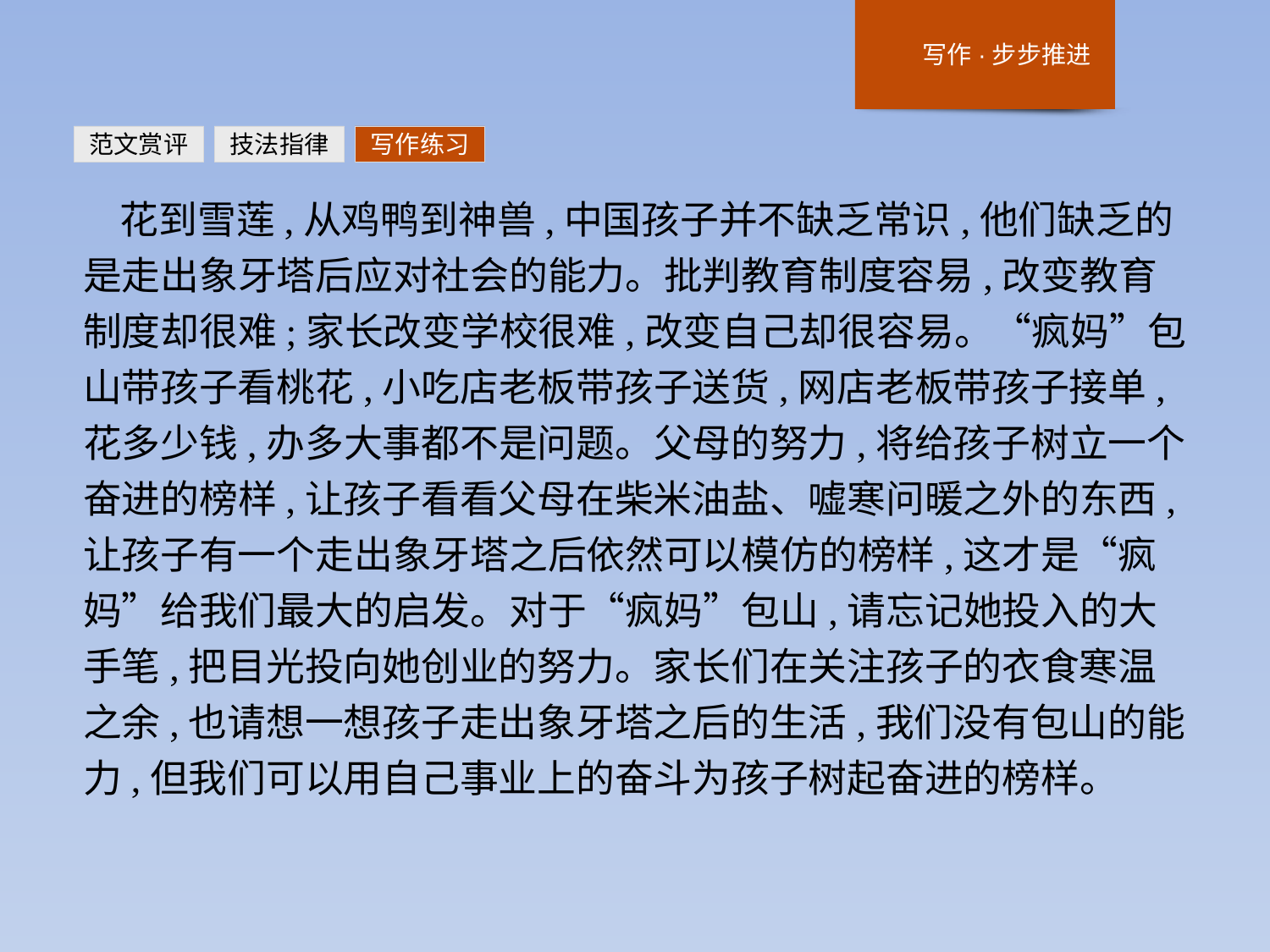

范文赏评
技法指律
写作练习
花到雪莲,从鸡鸭到神兽,中国孩子并不缺乏常识,他们缺乏的是走出象牙塔后应对社会的能力。批判教育制度容易,改变教育制度却很难;家长改变学校很难,改变自己却很容易。“疯妈”包山带孩子看桃花,小吃店老板带孩子送货,网店老板带孩子接单,花多少钱,办多大事都不是问题。父母的努力,将给孩子树立一个奋进的榜样,让孩子看看父母在柴米油盐、嘘寒问暖之外的东西,让孩子有一个走出象牙塔之后依然可以模仿的榜样,这才是“疯妈”给我们最大的启发。对于“疯妈”包山,请忘记她投入的大手笔,把目光投向她创业的努力。家长们在关注孩子的衣食寒温之余,也请想一想孩子走出象牙塔之后的生活,我们没有包山的能力,但我们可以用自己事业上的奋斗为孩子树起奋进的榜样。